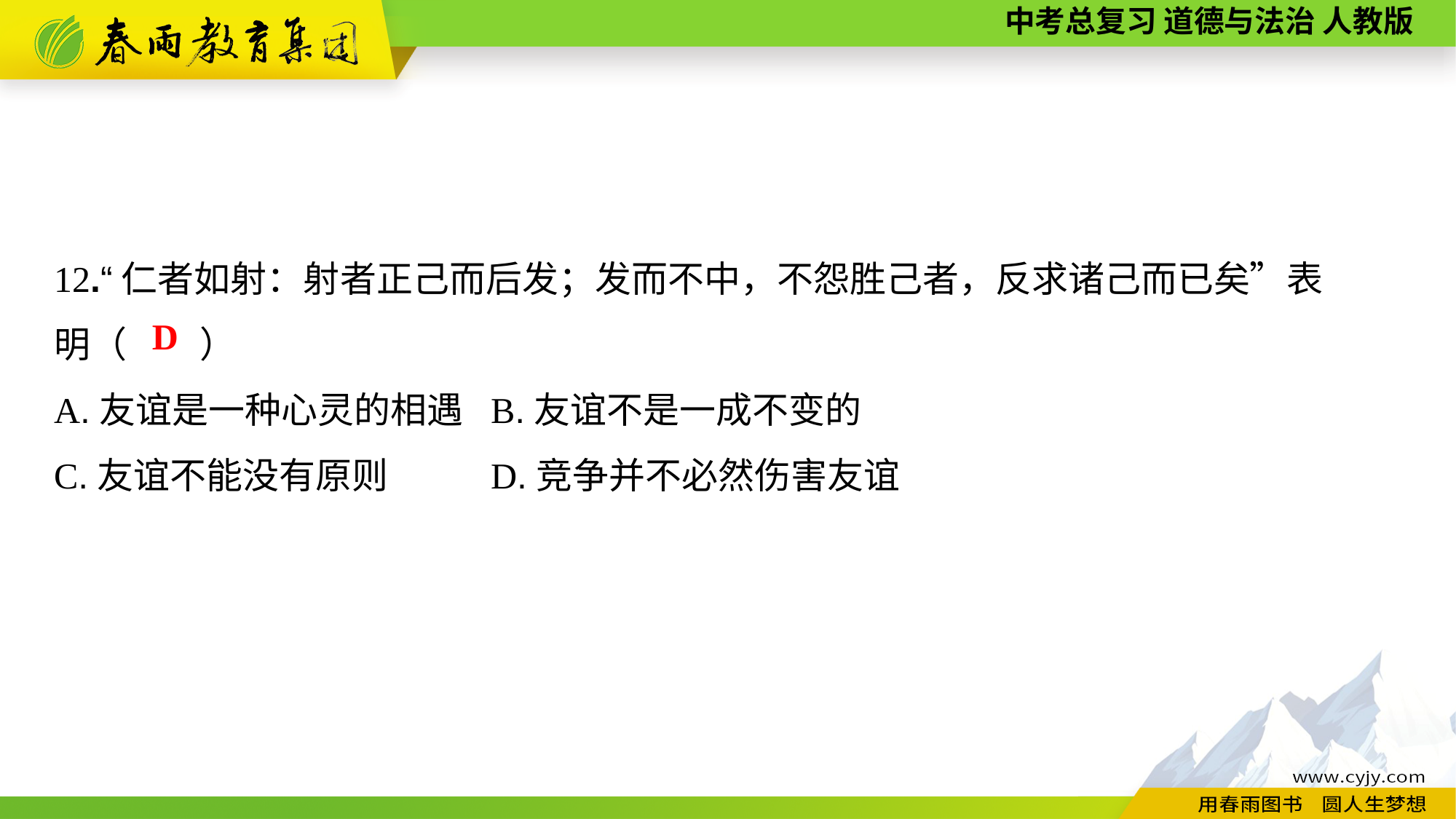

12.“仁者如射：射者正己而后发；发而不中，不怨胜己者，反求诸己而已矣”表
明（　　）
A.友谊是一种心灵的相遇	B.友谊不是一成不变的
C.友谊不能没有原则	D.竞争并不必然伤害友谊
D